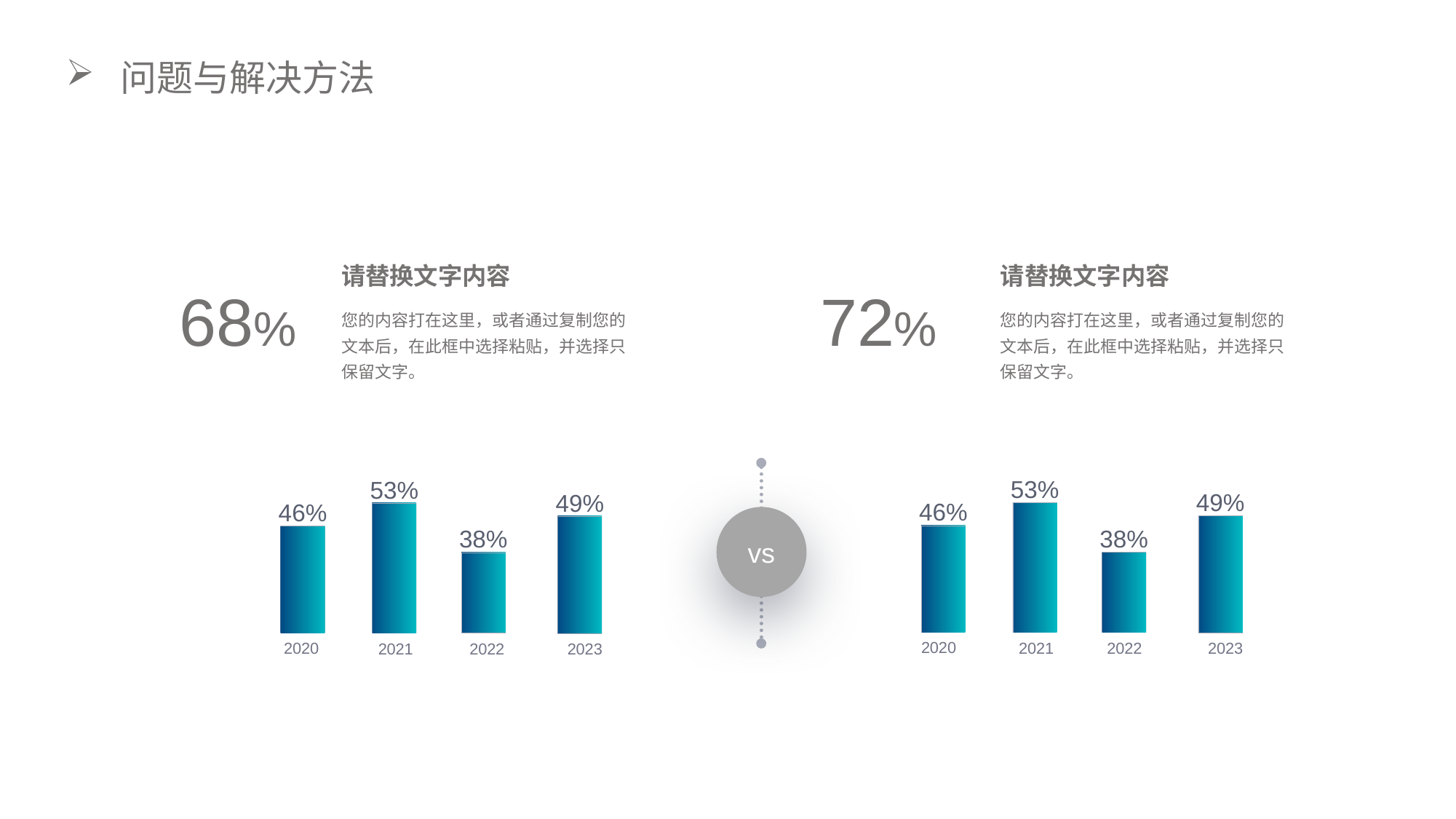

问题与解决方法
请替换文字内容
请替换文字内容
68%
72%
您的内容打在这里，或者通过复制您的文本后，在此框中选择粘贴，并选择只保留文字。
您的内容打在这里，或者通过复制您的文本后，在此框中选择粘贴，并选择只保留文字。
53%
49%
46%

38%

2020
2023
2021
2022
53%
49%
46%

38%

2020
2023
2021
2022
vs